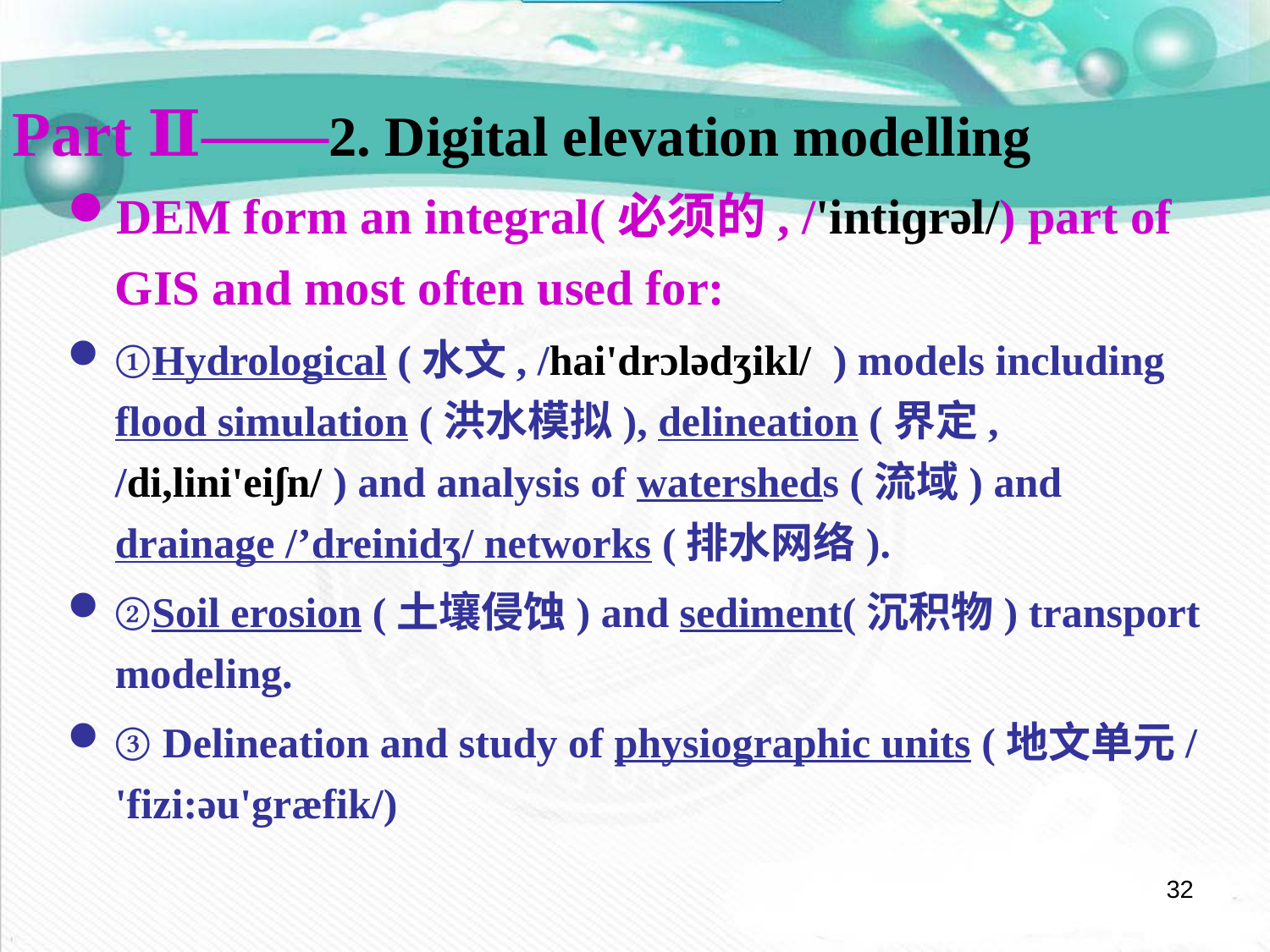

Part Ⅱ——2. Digital elevation modelling
DEM form an integral(必须的, /'intiɡrəl/) part of GIS and most often used for:
①Hydrological (水文, /hai'drɔlədʒikl/  ) models including flood simulation (洪水模拟), delineation (界定, /di,lini'eiʃn/ ) and analysis of watersheds (流域) and drainage /’dreinidʒ/ networks (排水网络).
②Soil erosion (土壤侵蚀) and sediment(沉积物) transport modeling.
③ Delineation and study of physiographic units (地文单元/ 'fizi:əu'græfik/)
32